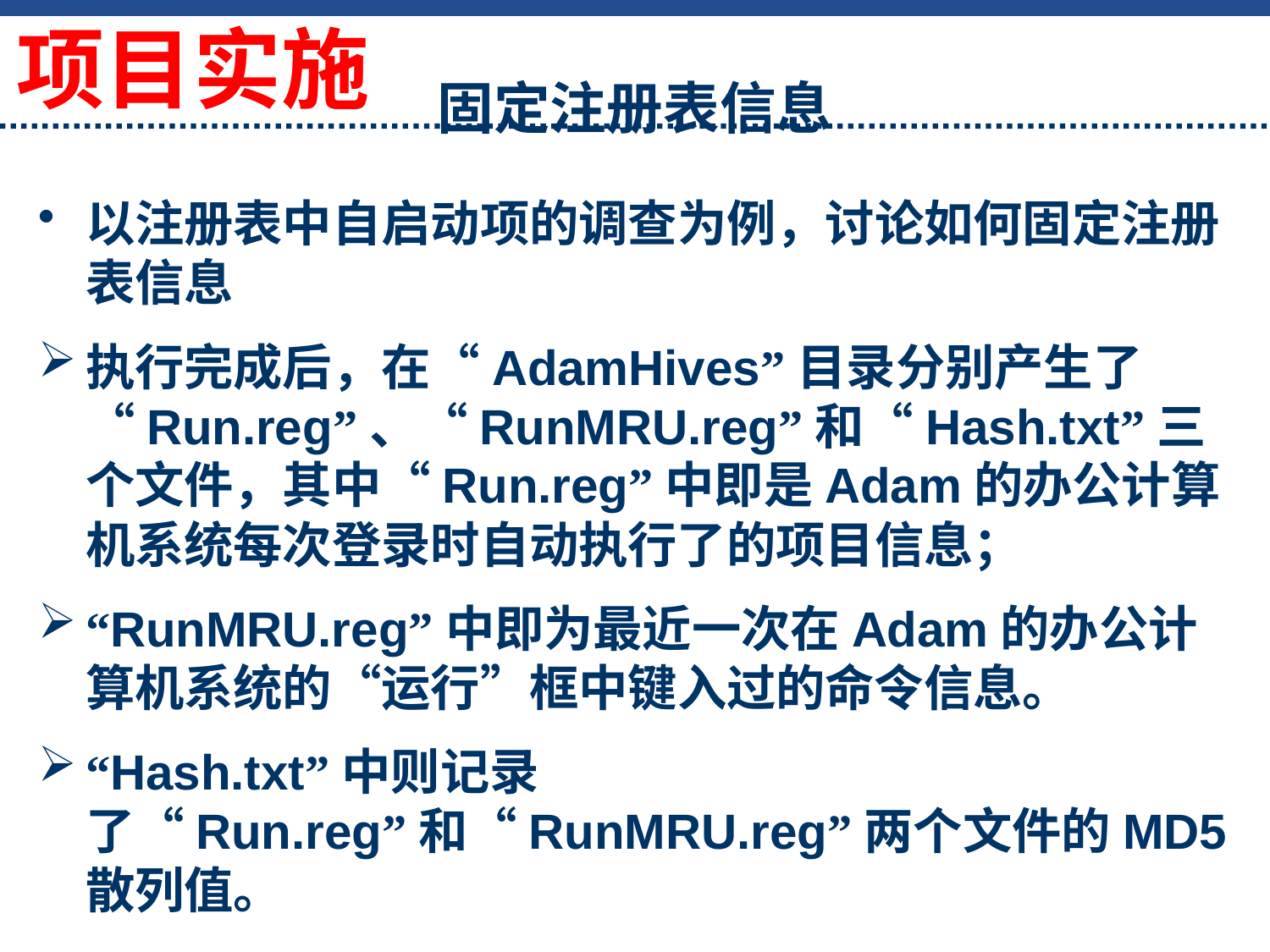

项目实施
固定注册表信息
以注册表中自启动项的调查为例，讨论如何固定注册表信息
执行完成后，在“AdamHives”目录分别产生了“Run.reg”、“RunMRU.reg”和“Hash.txt”三个文件，其中“Run.reg”中即是Adam的办公计算机系统每次登录时自动执行了的项目信息；
“RunMRU.reg”中即为最近一次在Adam的办公计算机系统的“运行”框中键入过的命令信息。
“Hash.txt”中则记录了“Run.reg”和“RunMRU.reg”两个文件的MD5散列值。